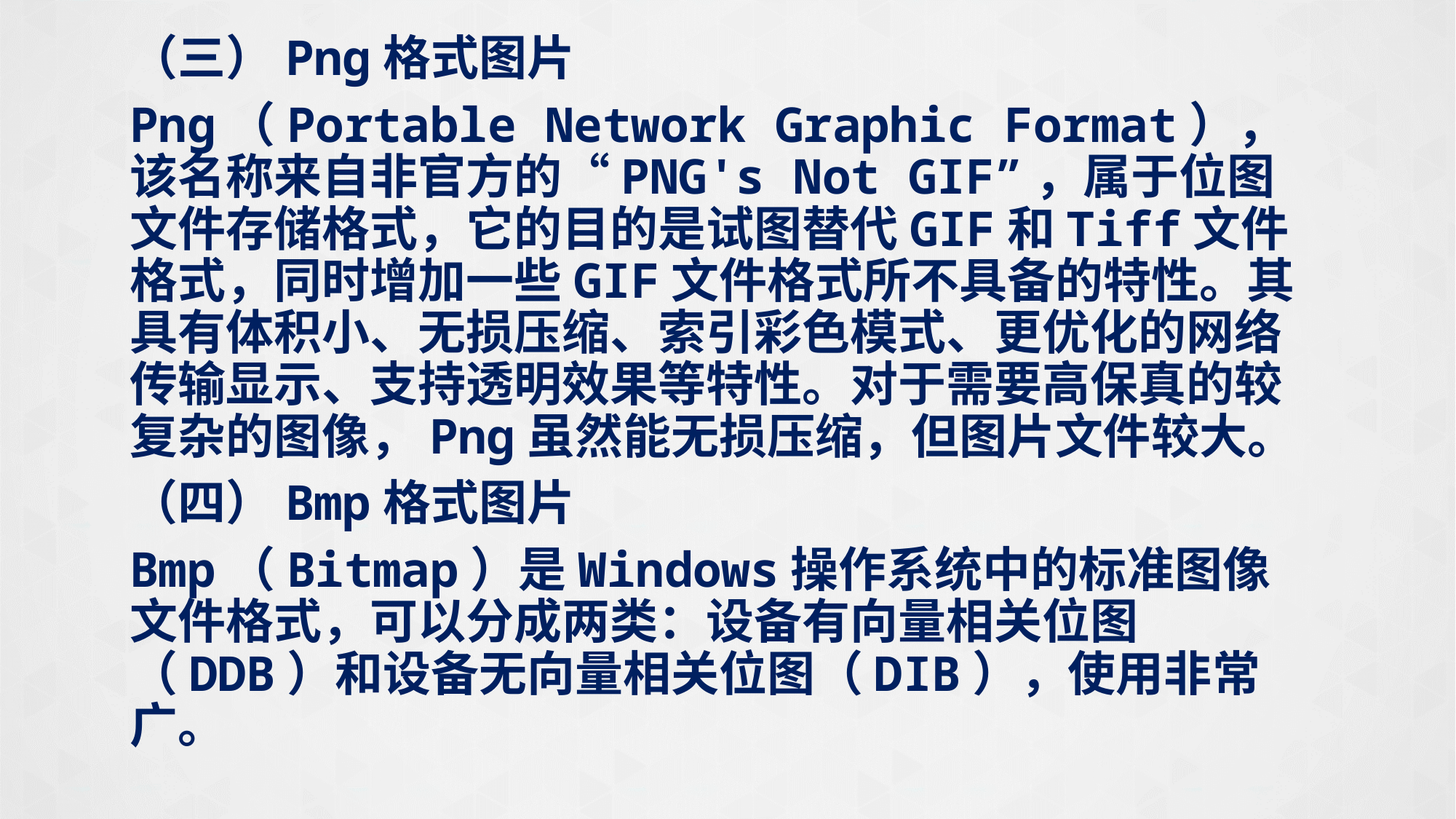

（三）Png格式图片
Png（Portable Network Graphic Format），该名称来自非官方的“PNG's Not GIF”，属于位图文件存储格式，它的目的是试图替代GIF和Tiff文件格式，同时增加一些GIF文件格式所不具备的特性。其具有体积小、无损压缩、索引彩色模式、更优化的网络传输显示、支持透明效果等特性。对于需要高保真的较复杂的图像，Png虽然能无损压缩，但图片文件较大。
（四）Bmp格式图片
Bmp（Bitmap）是Windows操作系统中的标准图像文件格式，可以分成两类：设备有向量相关位图（DDB）和设备无向量相关位图（DIB），使用非常广。